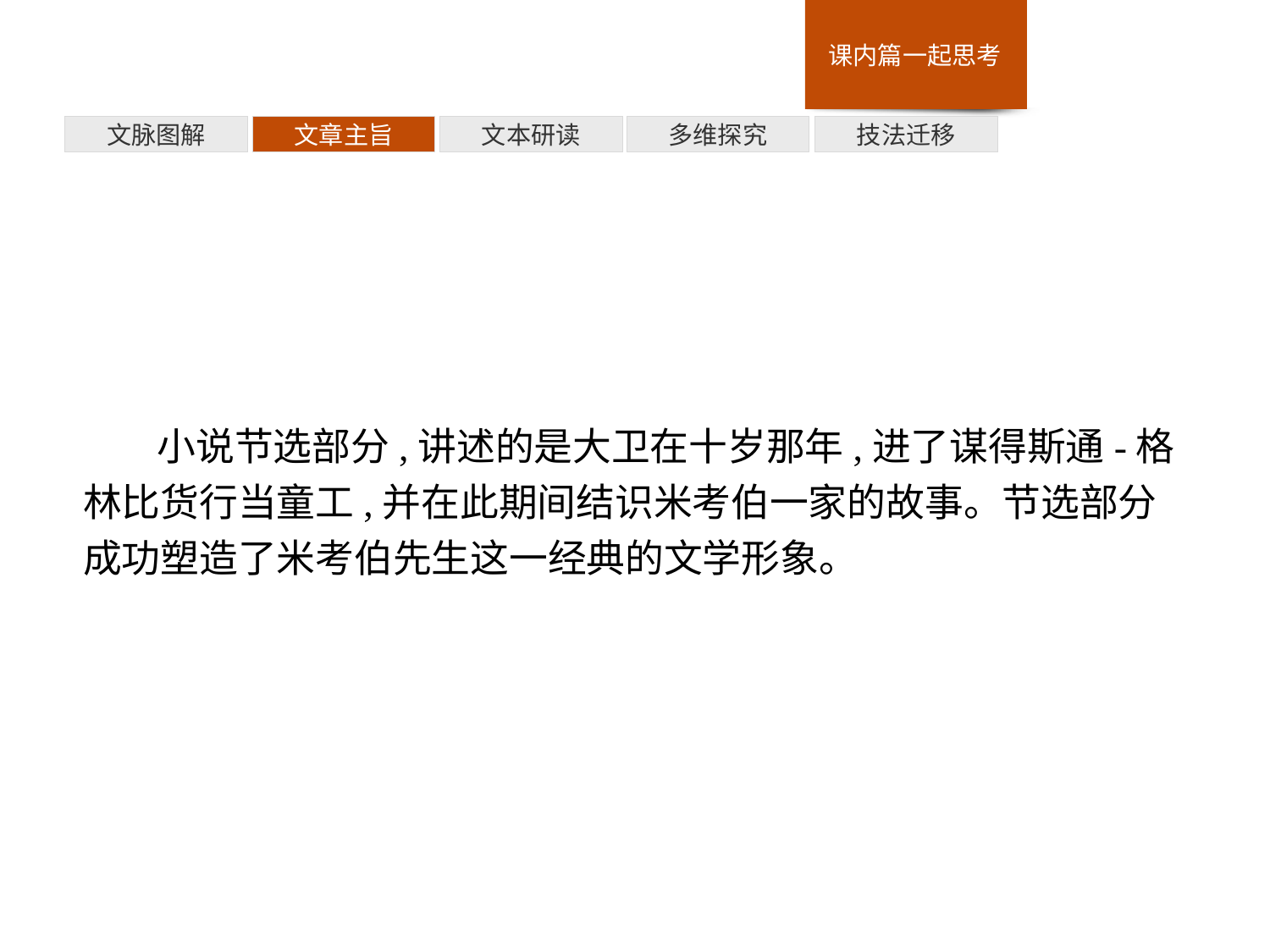

技法迁移
多维探究
文本研读
文章主旨
文脉图解
小说节选部分,讲述的是大卫在十岁那年,进了谋得斯通-格林比货行当童工,并在此期间结识米考伯一家的故事。节选部分成功塑造了米考伯先生这一经典的文学形象。